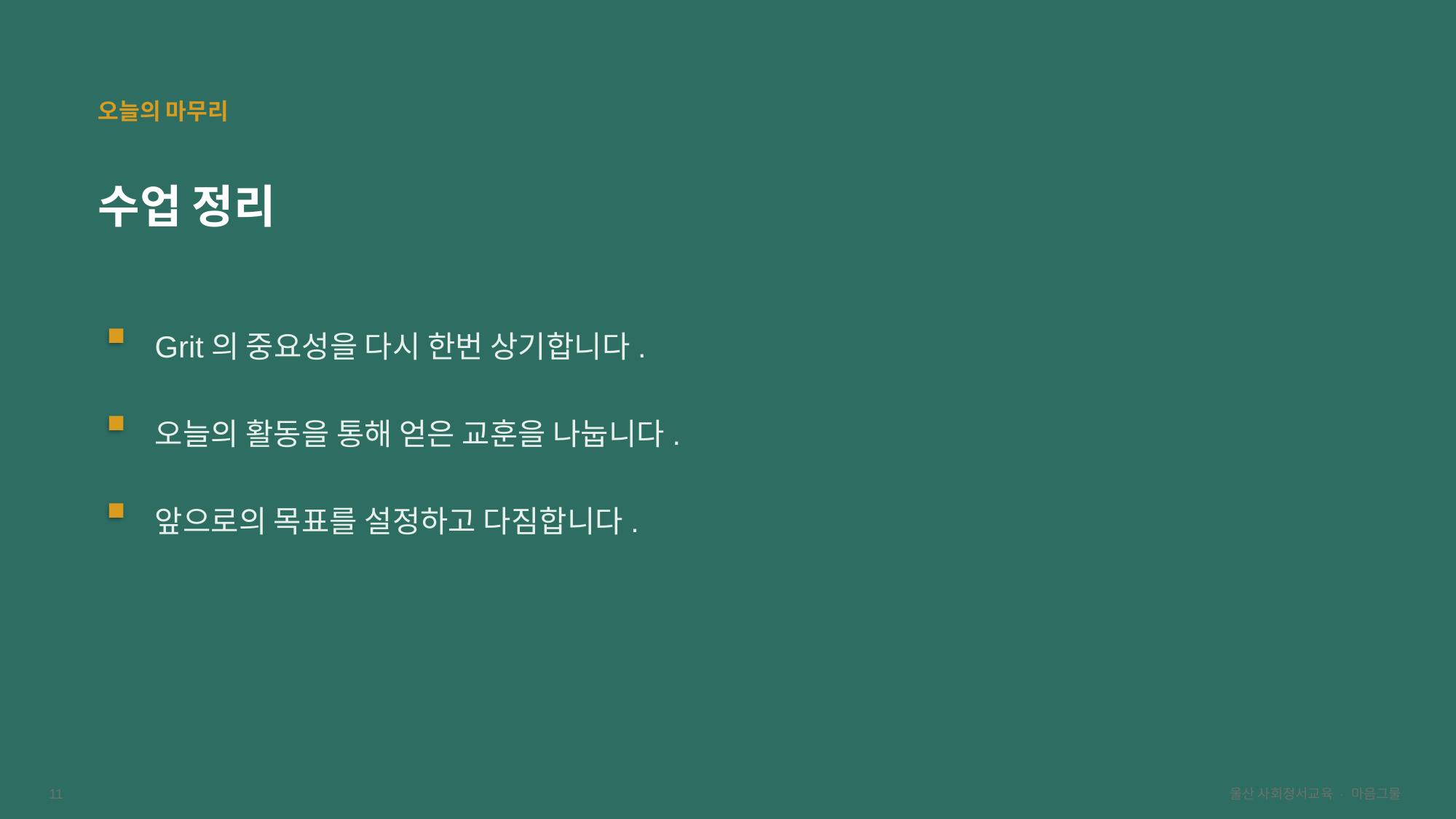

오늘의 마무리
수업 정리
Grit의 중요성을 다시 한번 상기합니다.

오늘의 활동을 통해 얻은 교훈을 나눕니다.

앞으로의 목표를 설정하고 다짐합니다.

11
울산 사회정서교육 · 마음그물